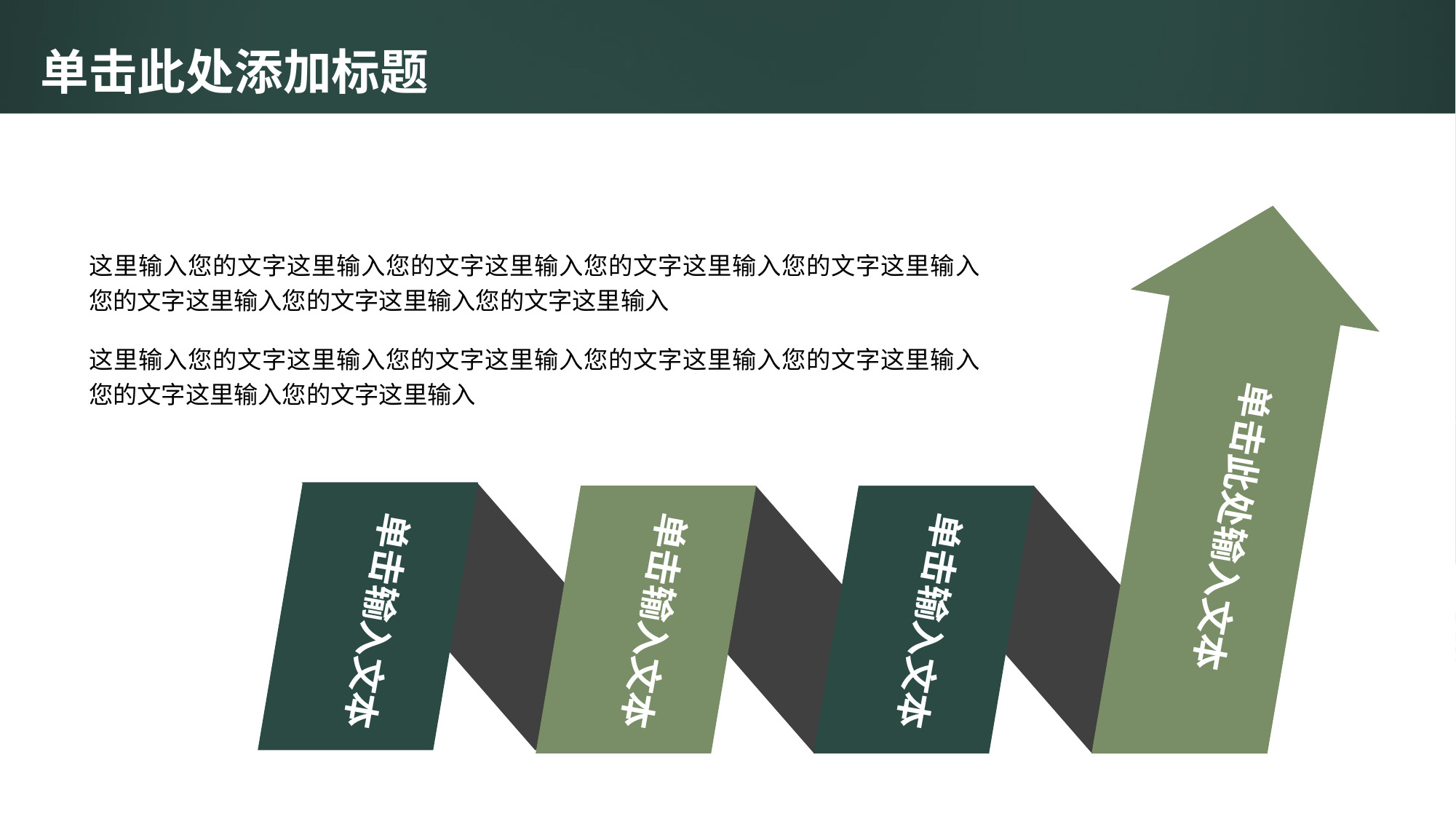

# 单击此处添加标题

单击此处输入文本
这里输入您的文字这里输入您的文字这里输入您的文字这里输入您的文字这里输入您的文字这里输入您的文字这里输入您的文字这里输入
这里输入您的文字这里输入您的文字这里输入您的文字这里输入您的文字这里输入您的文字这里输入您的文字这里输入

单击输入文本

单击输入文本

单击输入文本